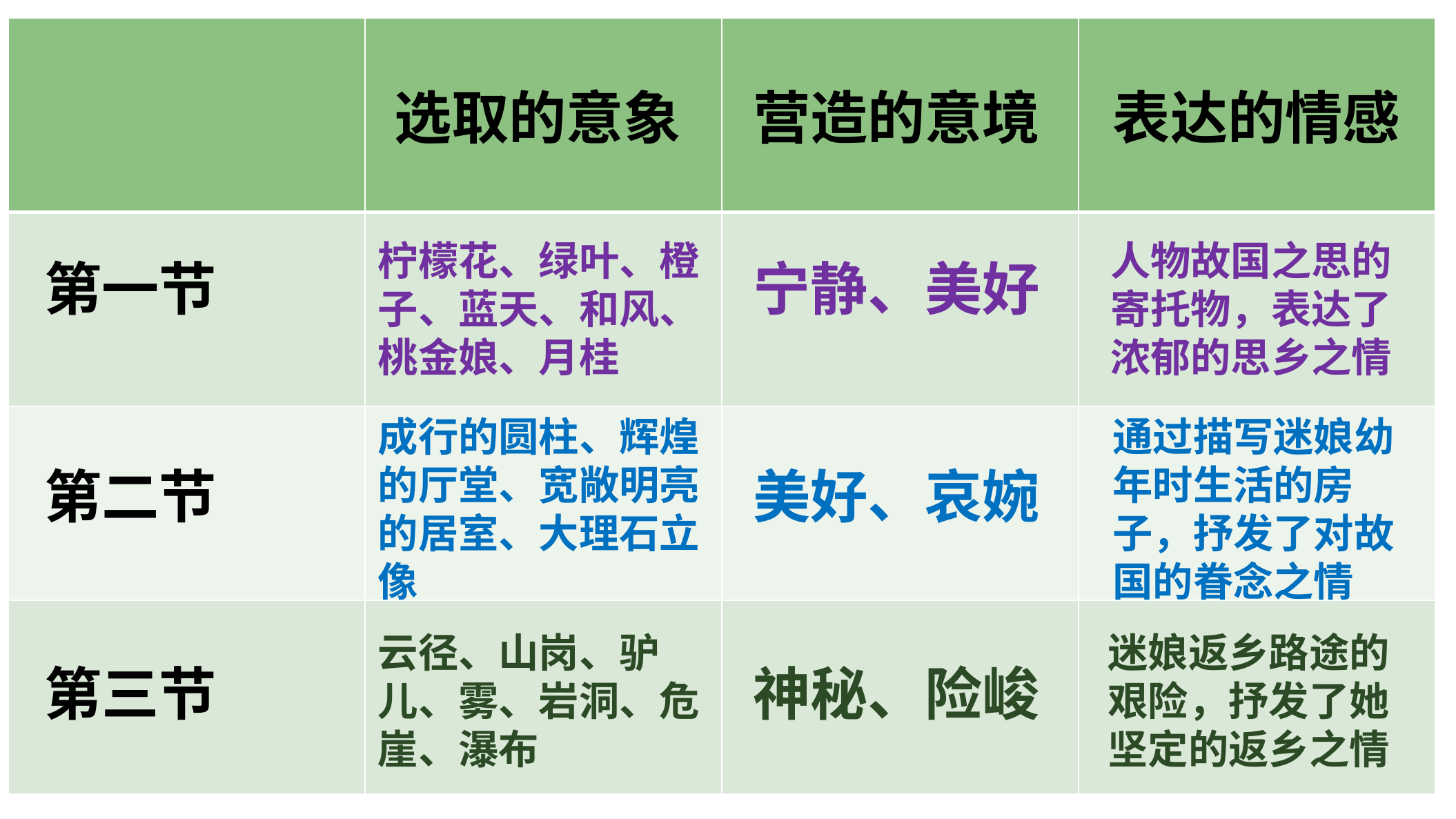

|  |  |  |  |
| --- | --- | --- | --- |
|  |  |  |  |
|  |  |  |  |
|  |  |  |  |
选取的意象
营造的意境
表达的情感
柠檬花、绿叶、橙子、蓝天、和风、桃金娘、月桂
人物故国之思的寄托物，表达了浓郁的思乡之情
第一节
宁静、美好
成行的圆柱、辉煌的厅堂、宽敞明亮的居室、大理石立像
通过描写迷娘幼年时生活的房子，抒发了对故国的眷念之情
第二节
美好、哀婉
云径、山岗、驴儿、雾、岩洞、危崖、瀑布
迷娘返乡路途的艰险，抒发了她坚定的返乡之情
第三节
神秘、险峻